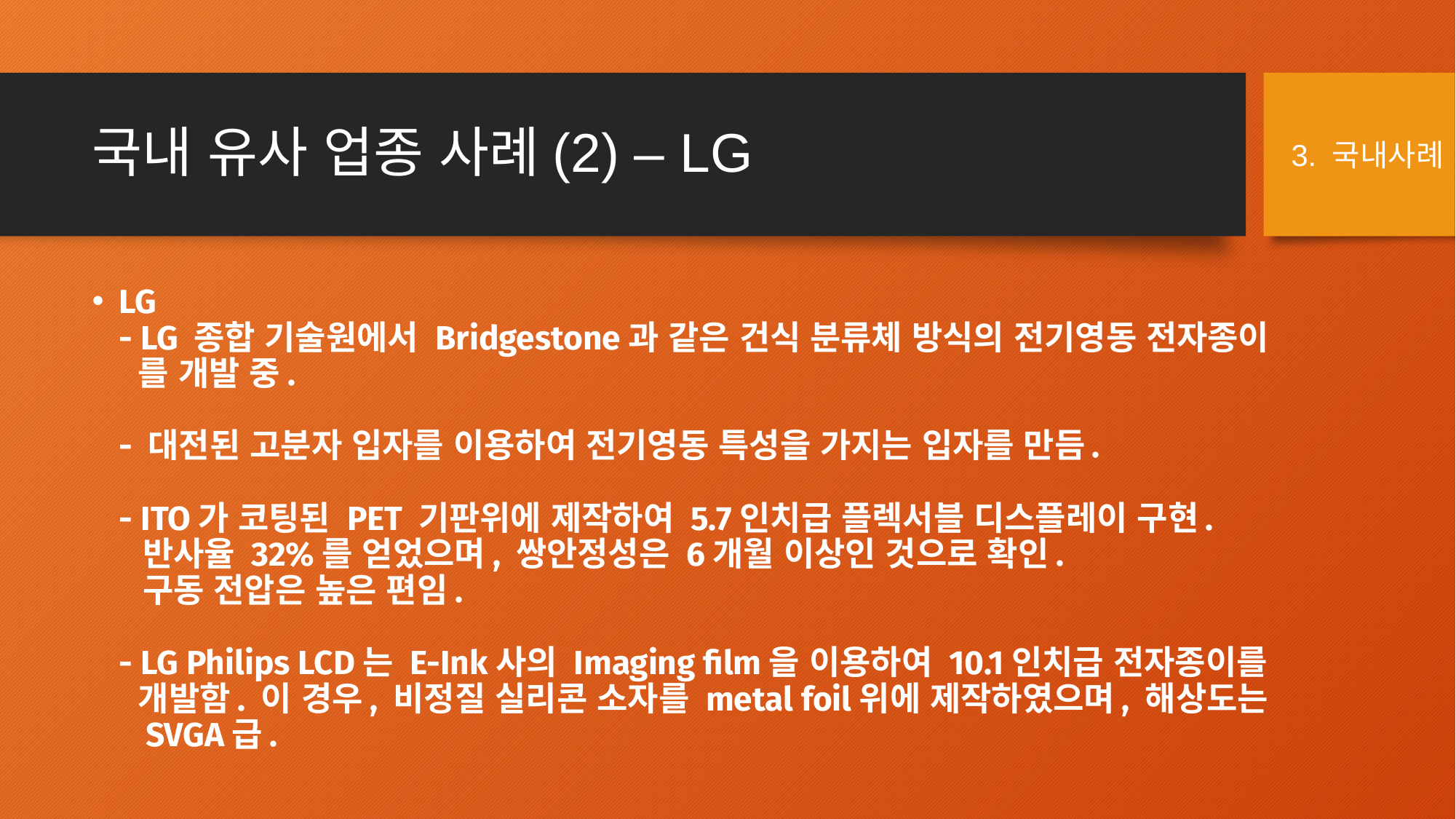

# 국내 유사 업종 사례(2) – LG
3. 국내사례
LG
- LG 종합 기술원에서 Bridgestone과 같은 건식 분류체 방식의 전기영동 전자종이
  를 개발 중.
- 대전된 고분자 입자를 이용하여 전기영동 특성을 가지는 입자를 만듬.
- ITO가 코팅된 PET 기판위에 제작하여 5.7인치급 플렉서블 디스플레이 구현.
  반사율 32%를 얻었으며, 쌍안정성은 6개월 이상인 것으로 확인.
  구동 전압은 높은 편임.
- LG Philips LCD는 E-Ink사의 Imaging film을 이용하여 10.1인치급 전자종이를
  개발함. 이 경우, 비정질 실리콘 소자를 metal foil위에 제작하였으며, 해상도는
  SVGA급.